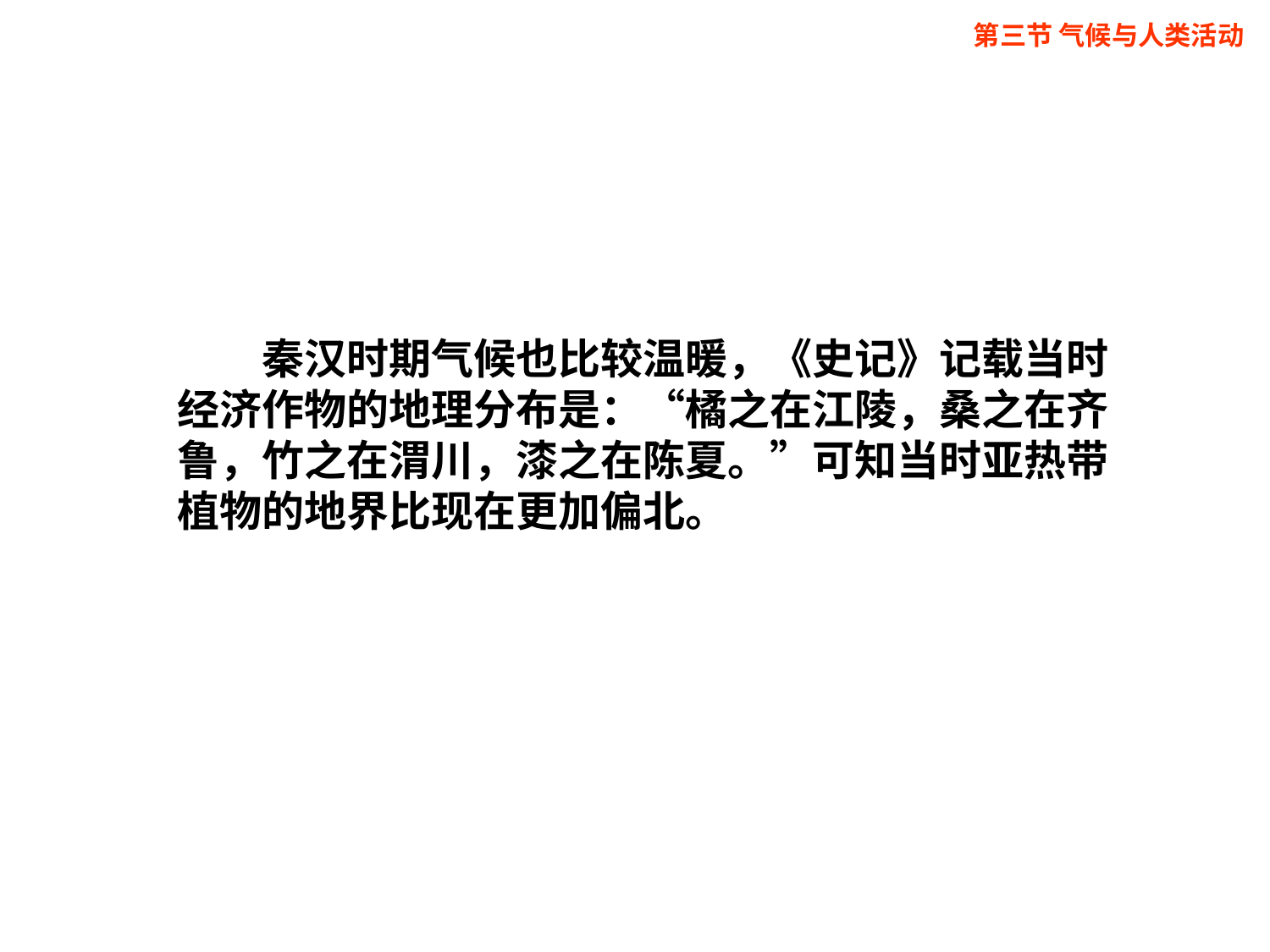

第三节 气候与人类活动
　　秦汉时期气候也比较温暖，《史记》记载当时经济作物的地理分布是：“橘之在江陵，桑之在齐鲁，竹之在渭川，漆之在陈夏。”可知当时亚热带植物的地界比现在更加偏北。